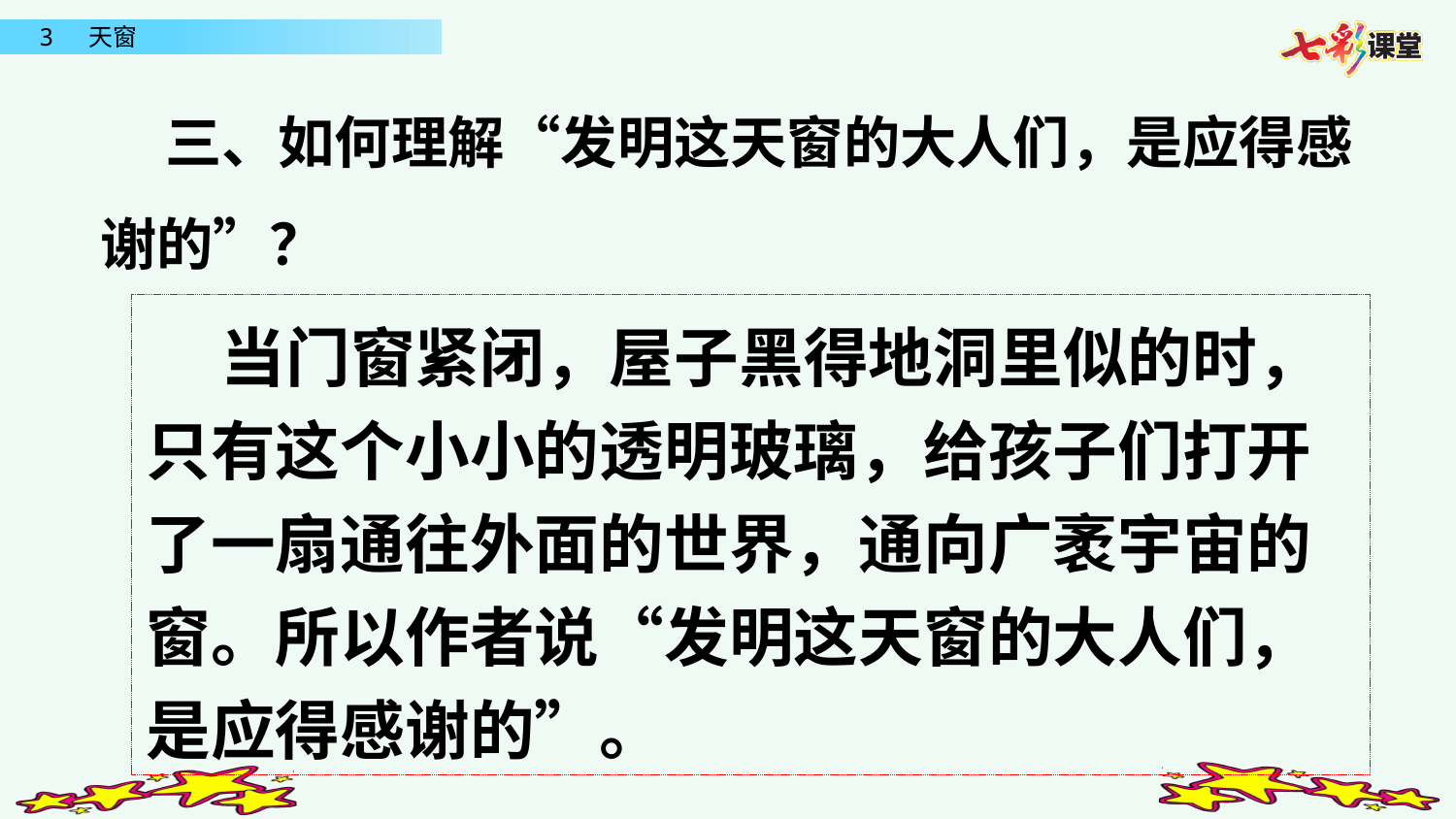

三、如何理解“发明这天窗的大人们，是应得感谢的”？
    当门窗紧闭，屋子黑得地洞里似的时，只有这个小小的透明玻璃，给孩子们打开了一扇通往外面的世界，通向广袤宇宙的窗。所以作者说“发明这天窗的大人们，是应得感谢的”。